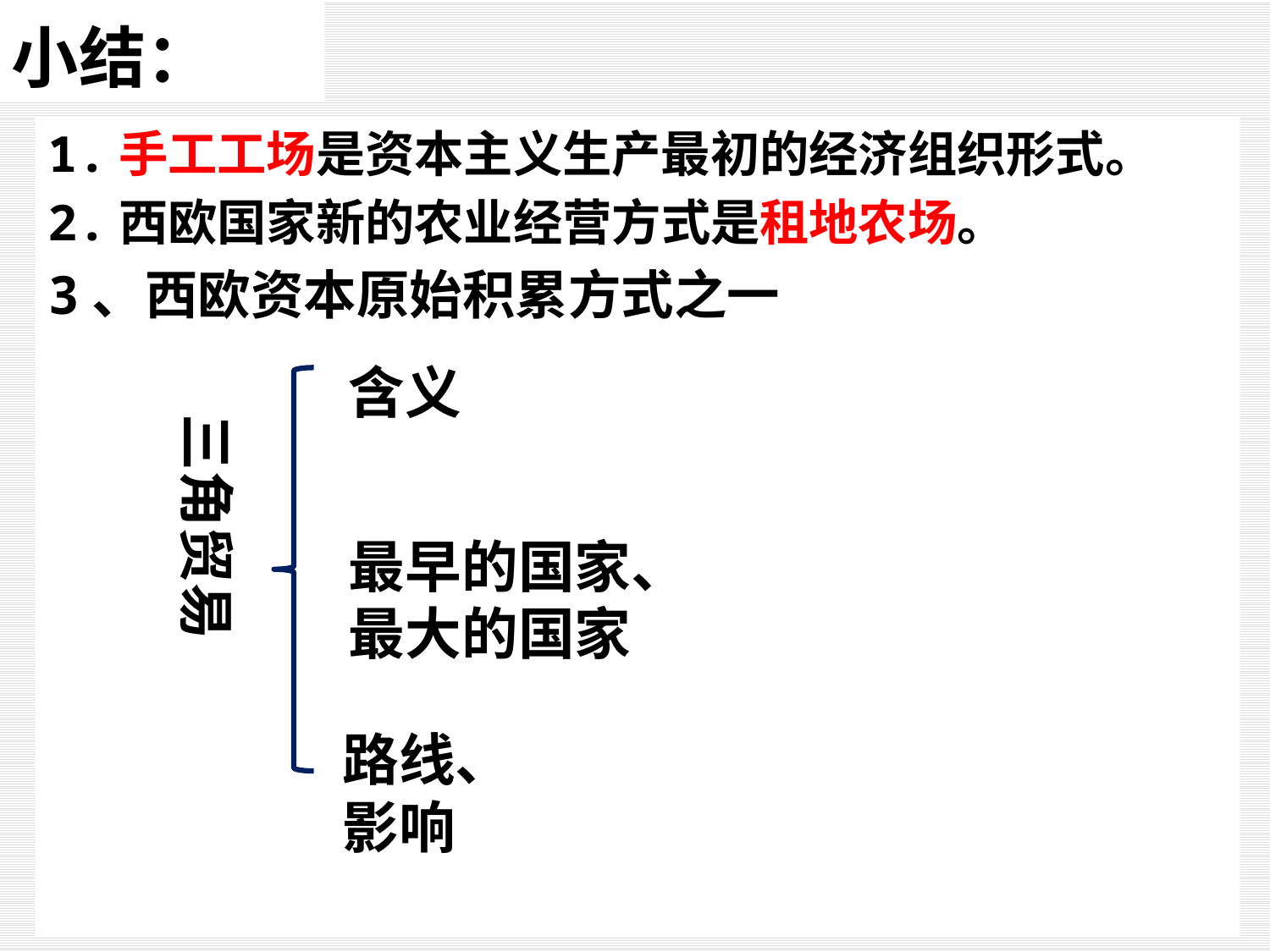

# 小结：
1.手工工场是资本主义生产最初的经济组织形式。
2.西欧国家新的农业经营方式是租地农场。
3、西欧资本原始积累方式之一
含义

三角贸易
最早的国家、最大的国家
路线、影响